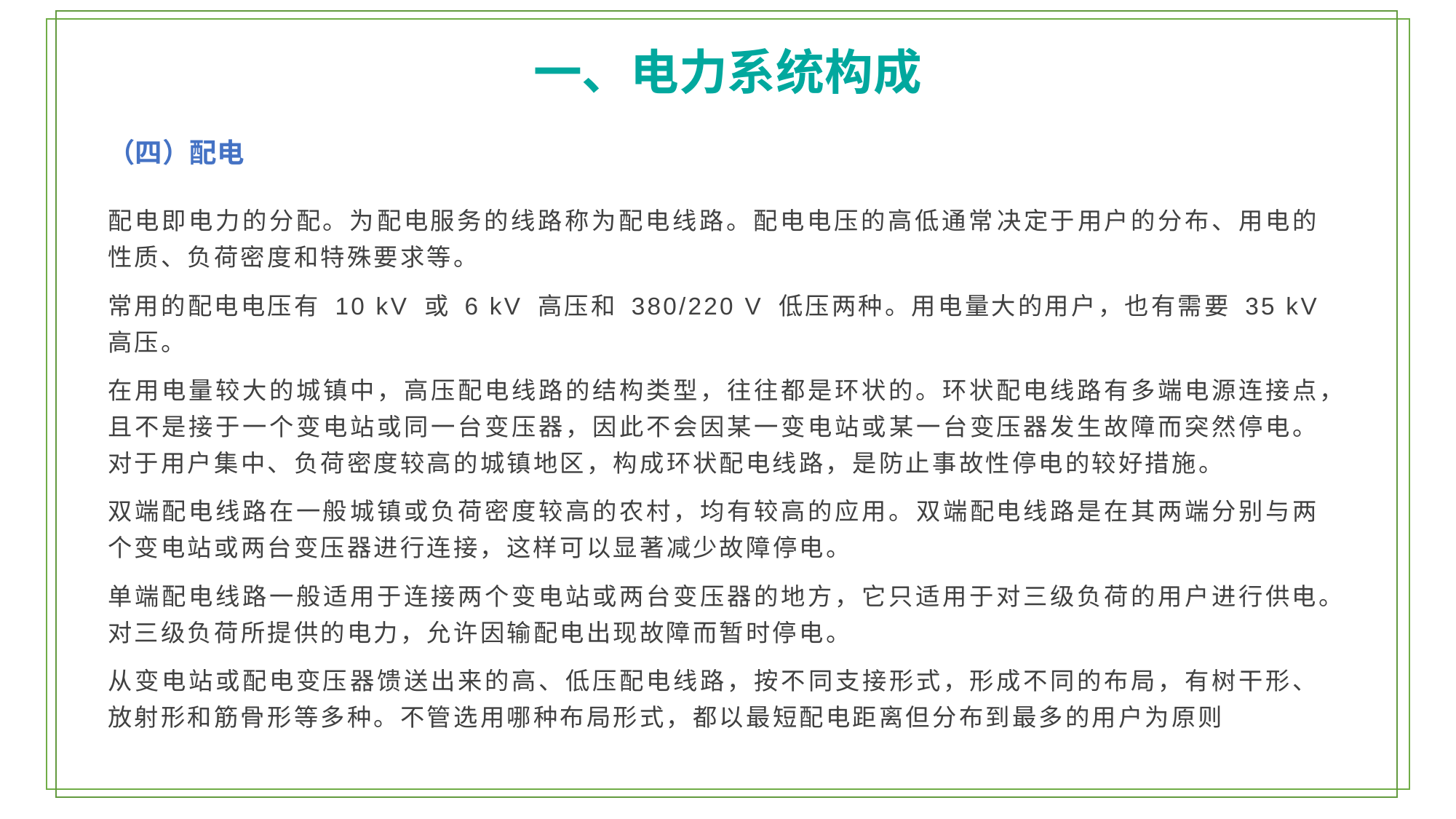

一、电力系统构成
（四）配电
配电即电力的分配。为配电服务的线路称为配电线路。配电电压的高低通常决定于用户的分布、用电的性质、负荷密度和特殊要求等。
常用的配电电压有 10 kV 或 6 kV 高压和 380/220 V 低压两种。用电量大的用户，也有需要 35 kV 高压。
在用电量较大的城镇中，高压配电线路的结构类型，往往都是环状的。环状配电线路有多端电源连接点，且不是接于一个变电站或同一台变压器，因此不会因某一变电站或某一台变压器发生故障而突然停电。对于用户集中、负荷密度较高的城镇地区，构成环状配电线路，是防止事故性停电的较好措施。
双端配电线路在一般城镇或负荷密度较高的农村，均有较高的应用。双端配电线路是在其两端分别与两个变电站或两台变压器进行连接，这样可以显著减少故障停电。
单端配电线路一般适用于连接两个变电站或两台变压器的地方，它只适用于对三级负荷的用户进行供电。对三级负荷所提供的电力，允许因输配电出现故障而暂时停电。
从变电站或配电变压器馈送出来的高、低压配电线路，按不同支接形式，形成不同的布局，有树干形、放射形和筋骨形等多种。不管选用哪种布局形式，都以最短配电距离但分布到最多的用户为原则